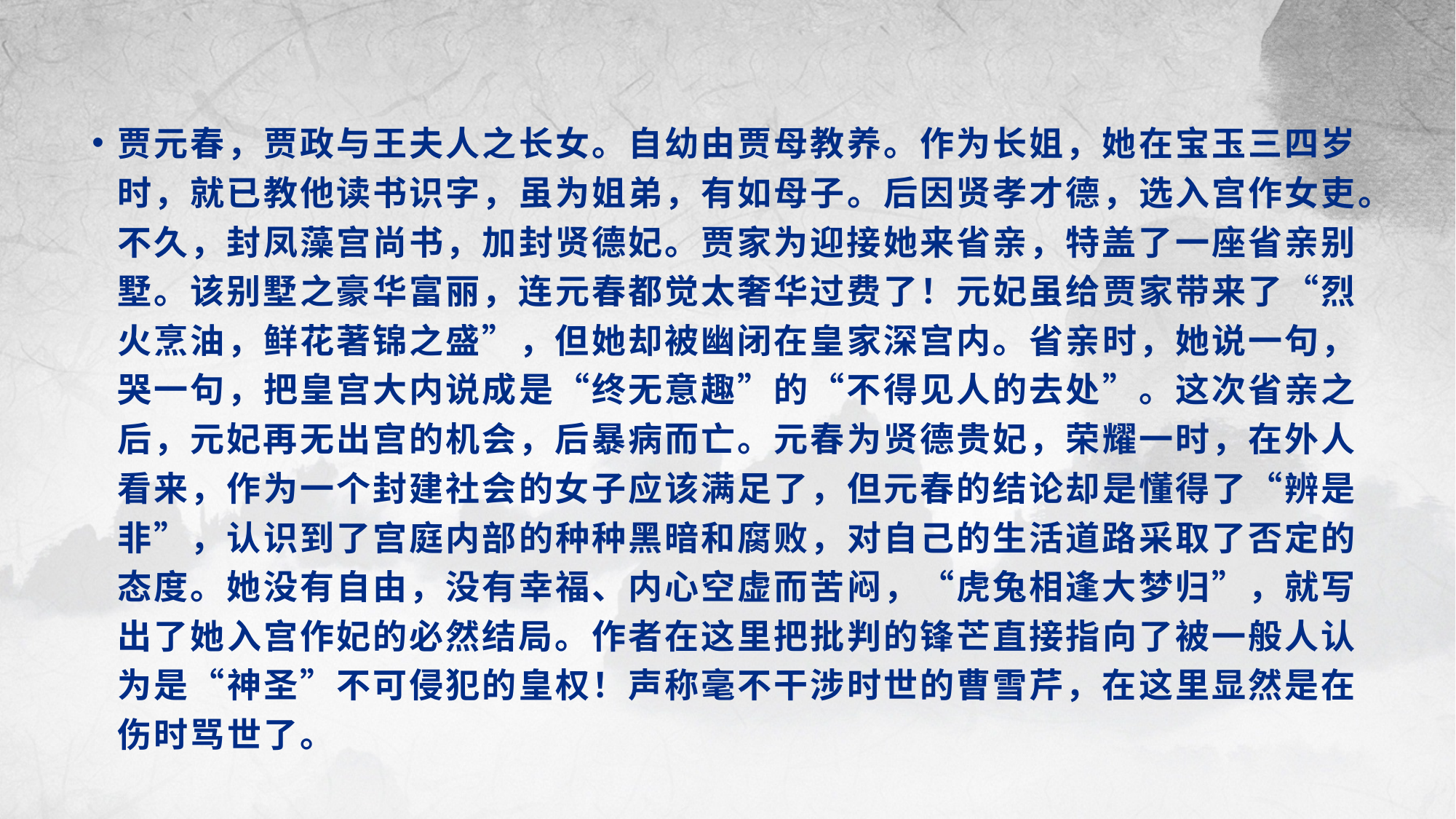

贾元春，贾政与王夫人之长女。自幼由贾母教养。作为长姐，她在宝玉三四岁时，就已教他读书识字，虽为姐弟，有如母子。后因贤孝才德，选入宫作女吏。不久，封凤藻宫尚书，加封贤德妃。贾家为迎接她来省亲，特盖了一座省亲别墅。该别墅之豪华富丽，连元春都觉太奢华过费了！元妃虽给贾家带来了“烈火烹油，鲜花著锦之盛”，但她却被幽闭在皇家深宫内。省亲时，她说一句，哭一句，把皇宫大内说成是“终无意趣”的“不得见人的去处”。这次省亲之后，元妃再无出宫的机会，后暴病而亡。元春为贤德贵妃，荣耀一时，在外人看来，作为一个封建社会的女子应该满足了，但元春的结论却是懂得了“辨是非”，认识到了宫庭内部的种种黑暗和腐败，对自己的生活道路采取了否定的态度。她没有自由，没有幸福、内心空虚而苦闷，“虎兔相逢大梦归”，就写出了她入宫作妃的必然结局。作者在这里把批判的锋芒直接指向了被一般人认为是“神圣”不可侵犯的皇权！声称毫不干涉时世的曹雪芹，在这里显然是在伤时骂世了。